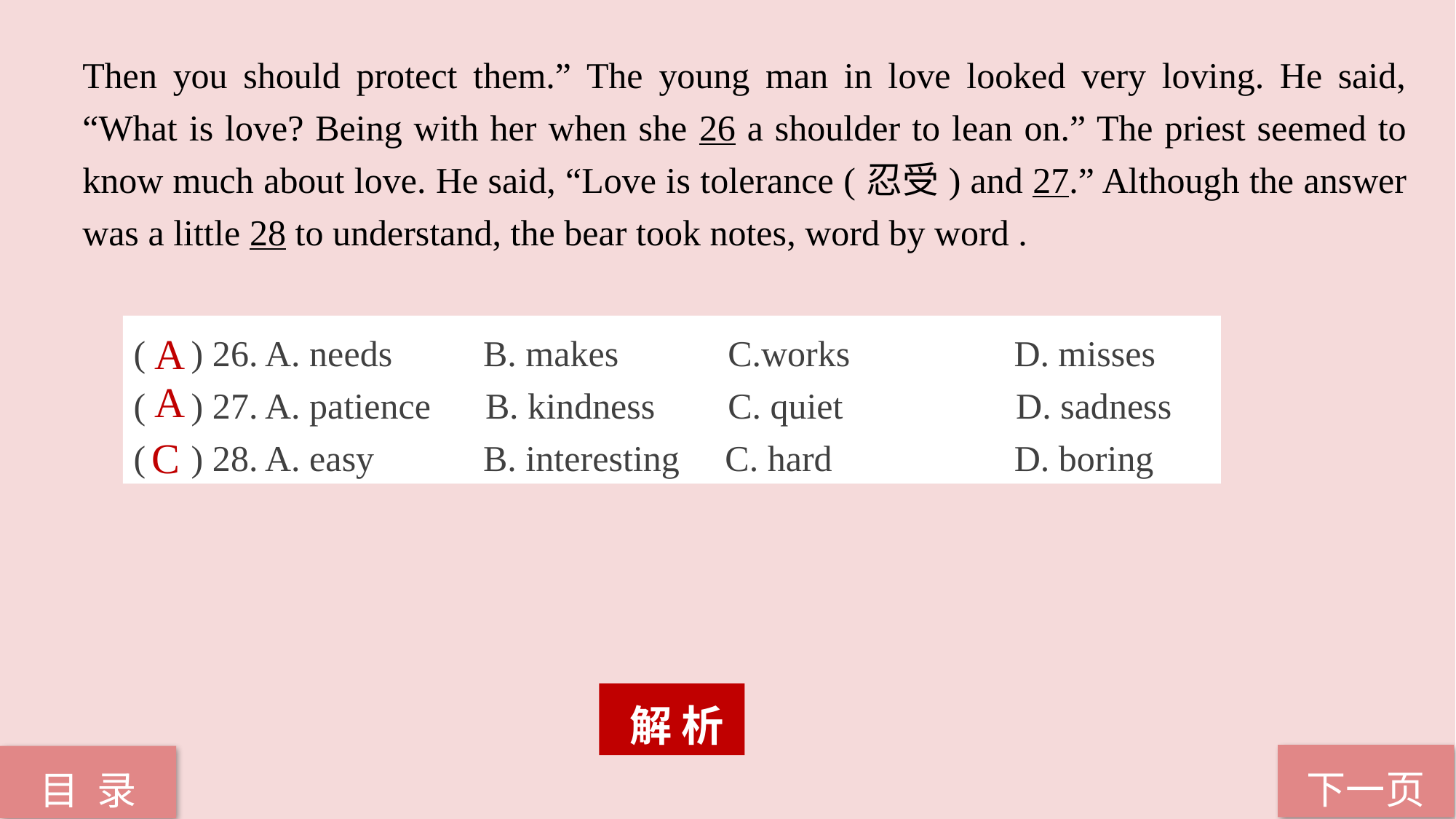

Then you should protect them.” The young man in love looked very loving. He said, “What is love? Being with her when she 26 a shoulder to lean on.” The priest seemed to know much about love. He said, “Love is tolerance (忍受) and 27.” Although the answer was a little 28 to understand, the bear took notes, word by word .
(     ) 26. A. needs          B. makes            C.works                  D. misses
(     ) 27. A. patience      B. kindness        C. quiet                   D. sadness
(     ) 28. A. easy            B. interesting     C. hard                    D. boring
A
A
C
 解 析